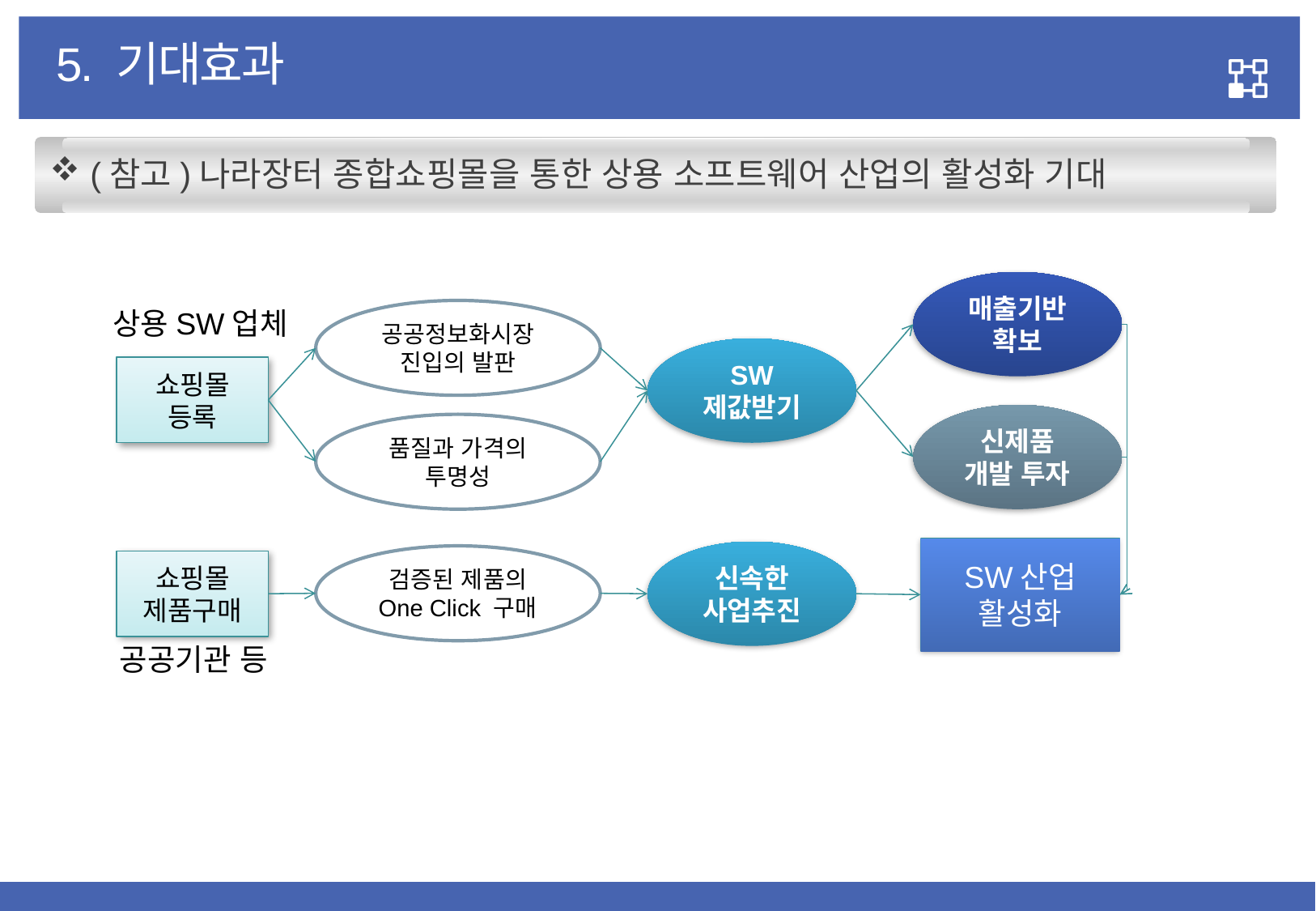

5. 기대효과

 (참고)나라장터 종합쇼핑몰을 통한 상용 소프트웨어 산업의 활성화 기대
매출기반 확보
상용SW업체
공공정보화시장
진입의 발판
SW
제값받기
쇼핑몰
등록
신제품
개발 투자
품질과 가격의 투명성
SW산업
활성화
신속한
사업추진
검증된 제품의
One Click 구매
쇼핑몰
제품구매
공공기관 등